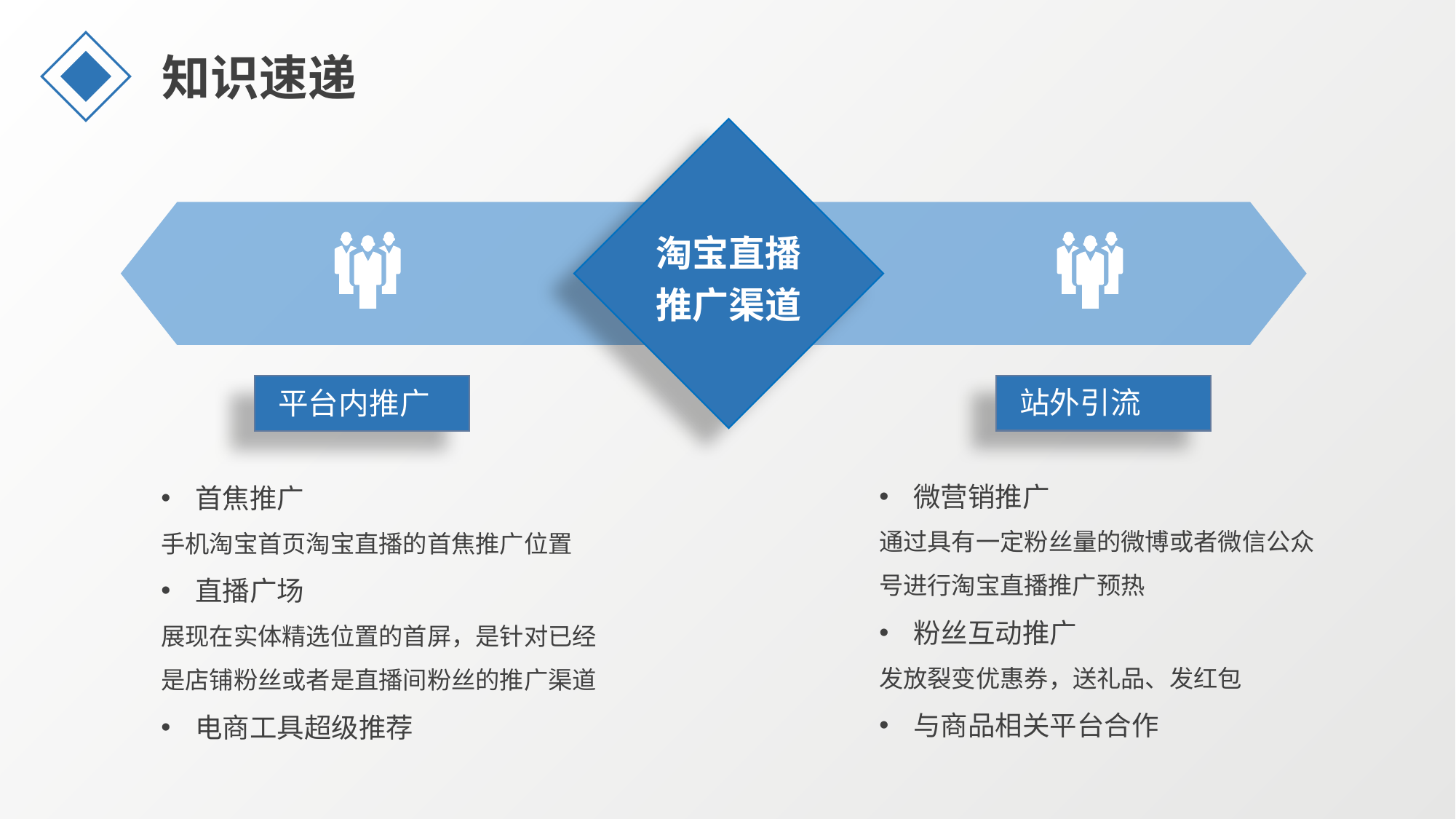

知识速递

淘宝直播
推广渠道

站外引流
平台内推广
微营销推广
通过具有一定粉丝量的微博或者微信公众号进行淘宝直播推广预热
粉丝互动推广
发放裂变优惠券，送礼品、发红包
与商品相关平台合作
首焦推广
手机淘宝首页淘宝直播的首焦推广位置
直播广场
展现在实体精选位置的首屏，是针对已经是店铺粉丝或者是直播间粉丝的推广渠道
电商工具超级推荐